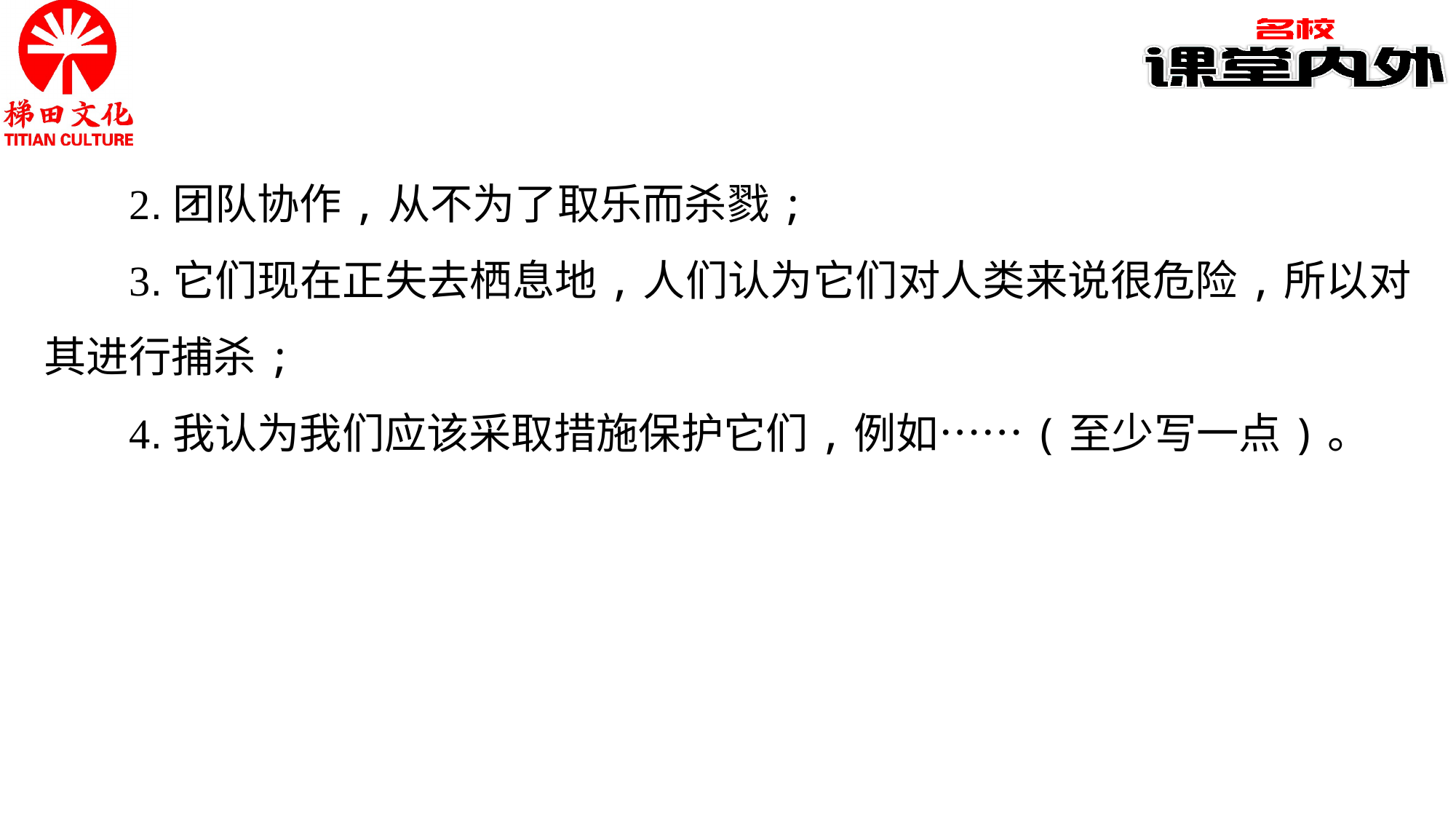

2.团队协作,从不为了取乐而杀戮;
3.它们现在正失去栖息地,人们认为它们对人类来说很危险,所以对其进行捕杀;
4.我认为我们应该采取措施保护它们,例如……(至少写一点)。